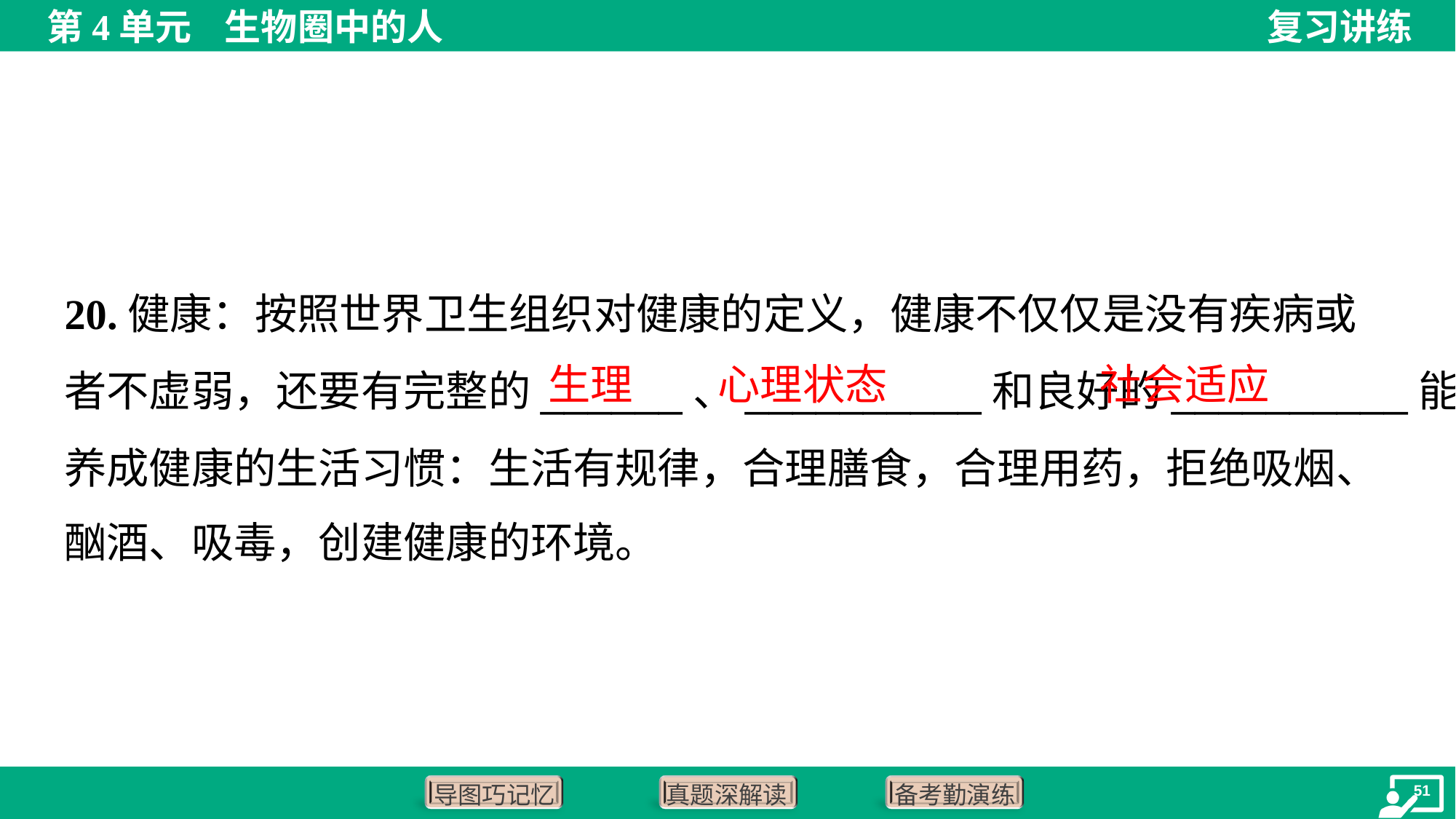

20.健康：按照世界卫生组织对健康的定义，健康不仅仅是没有疾病或
者不虚弱，还要有完整的______、__________和良好的__________能力。
养成健康的生活习惯：生活有规律，合理膳食，合理用药，拒绝吸烟、
酗酒、吸毒，创建健康的环境。
生理
心理状态
社会适应